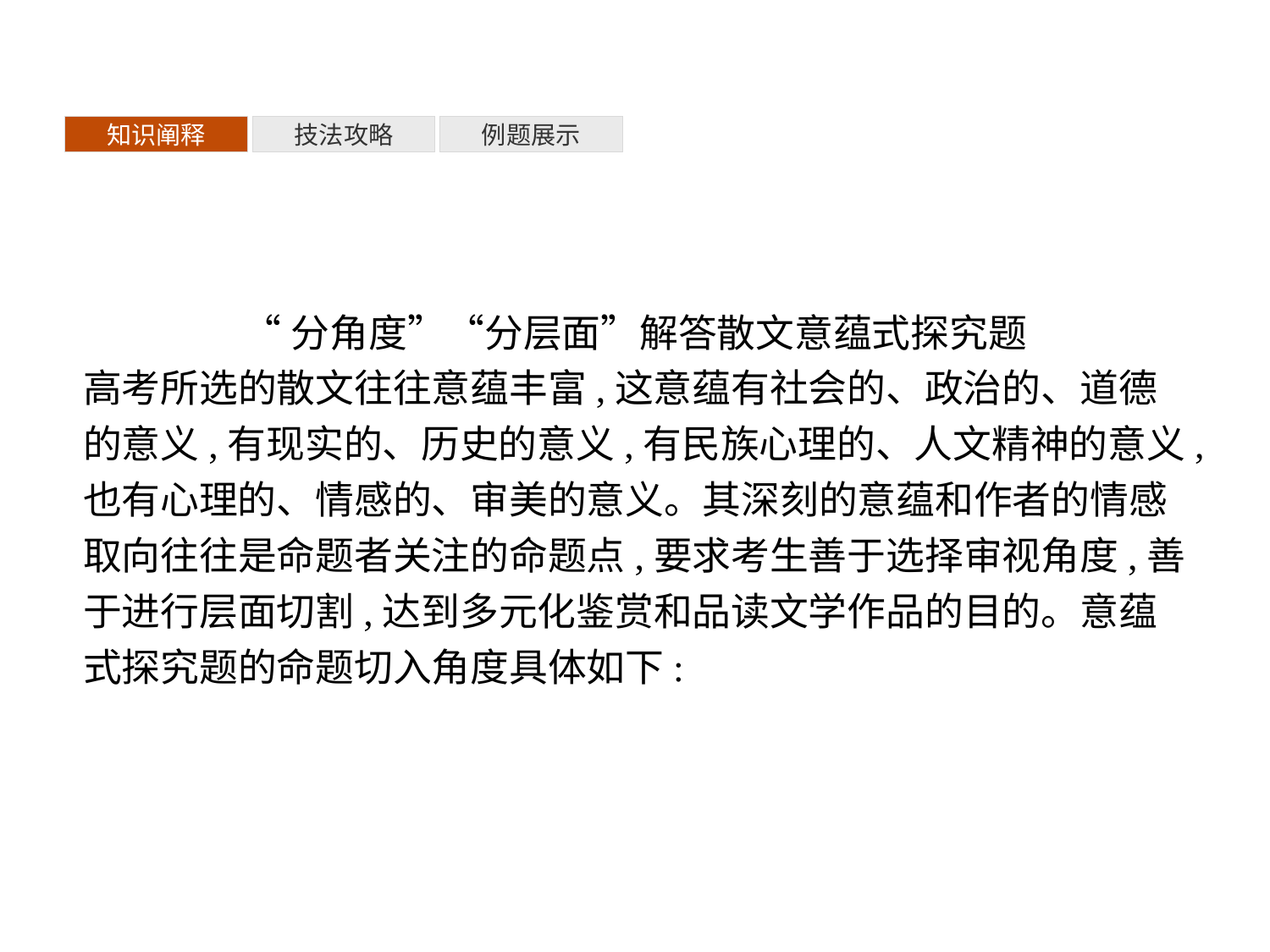

知识阐释
技法攻略
例题展示
“分角度”“分层面”解答散文意蕴式探究题
高考所选的散文往往意蕴丰富,这意蕴有社会的、政治的、道德的意义,有现实的、历史的意义,有民族心理的、人文精神的意义,也有心理的、情感的、审美的意义。其深刻的意蕴和作者的情感取向往往是命题者关注的命题点,要求考生善于选择审视角度,善于进行层面切割,达到多元化鉴赏和品读文学作品的目的。意蕴式探究题的命题切入角度具体如下: